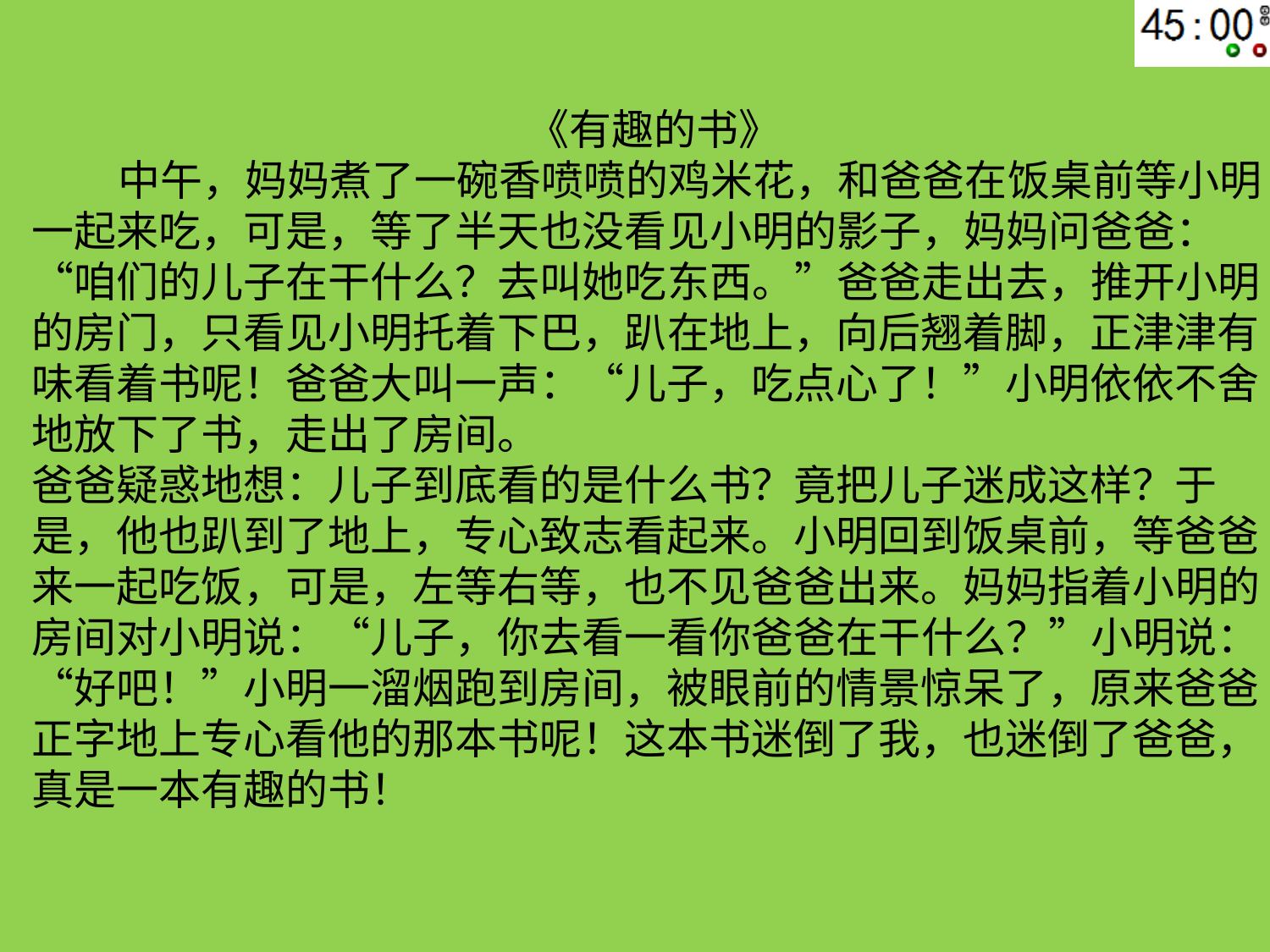

《有趣的书》
        中午，妈妈煮了一碗香喷喷的鸡米花，和爸爸在饭桌前等小明一起来吃，可是，等了半天也没看见小明的影子，妈妈问爸爸：“咱们的儿子在干什么？去叫她吃东西。”爸爸走出去，推开小明的房门，只看见小明托着下巴，趴在地上，向后翘着脚，正津津有味看着书呢！爸爸大叫一声：“儿子，吃点心了！”小明依依不舍地放下了书，走出了房间。
爸爸疑惑地想：儿子到底看的是什么书？竟把儿子迷成这样？于是，他也趴到了地上，专心致志看起来。小明回到饭桌前，等爸爸来一起吃饭，可是，左等右等，也不见爸爸出来。妈妈指着小明的房间对小明说：“儿子，你去看一看你爸爸在干什么？”小明说：“好吧！”小明一溜烟跑到房间，被眼前的情景惊呆了，原来爸爸正字地上专心看他的那本书呢！这本书迷倒了我，也迷倒了爸爸，真是一本有趣的书！